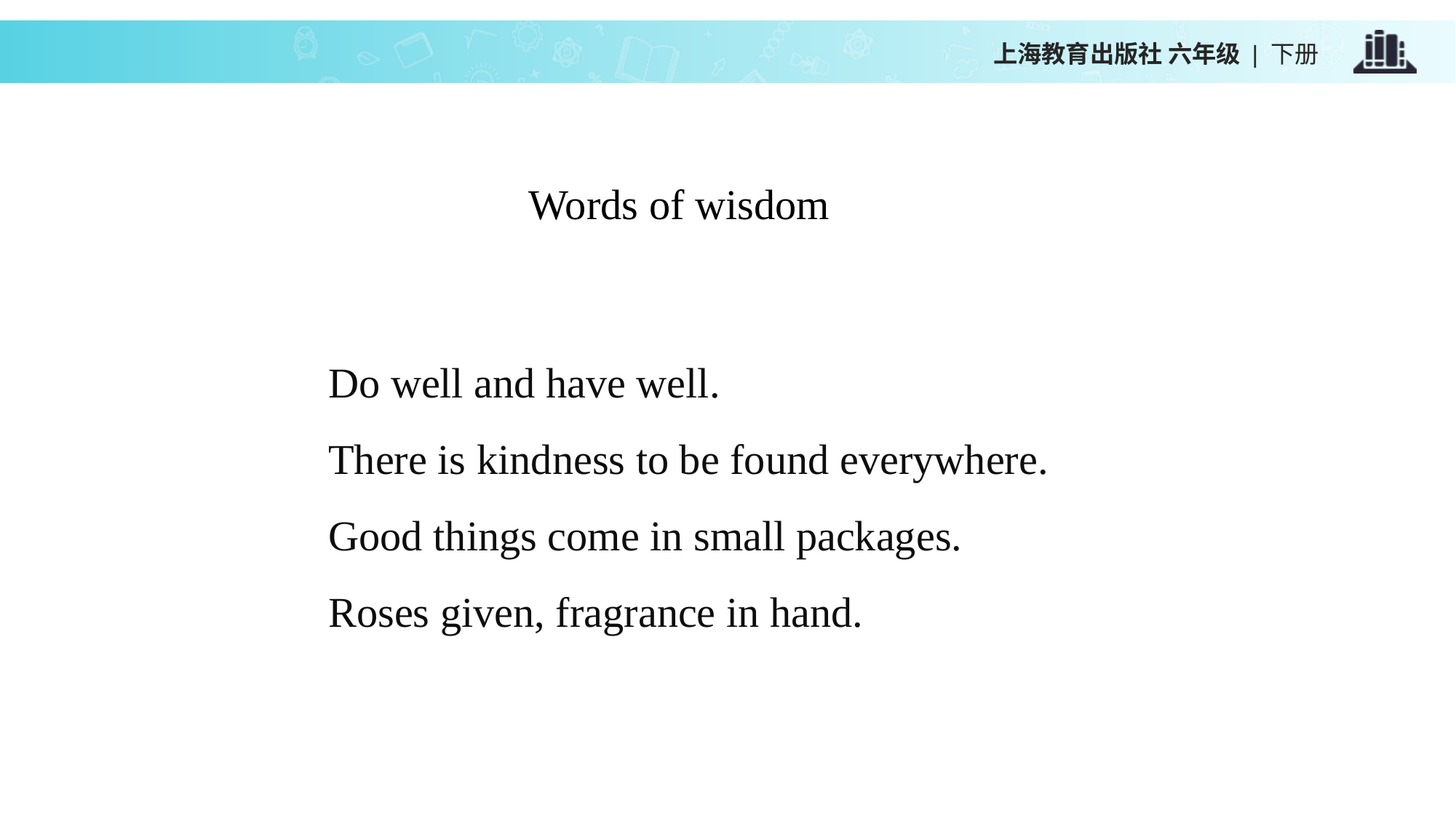

上海教育出版社 六年级 | 下册
Words of wisdom

Do well and have well.
There is kindness to be found everywhere.
Good things come in small packages.
Roses given, fragrance in hand.